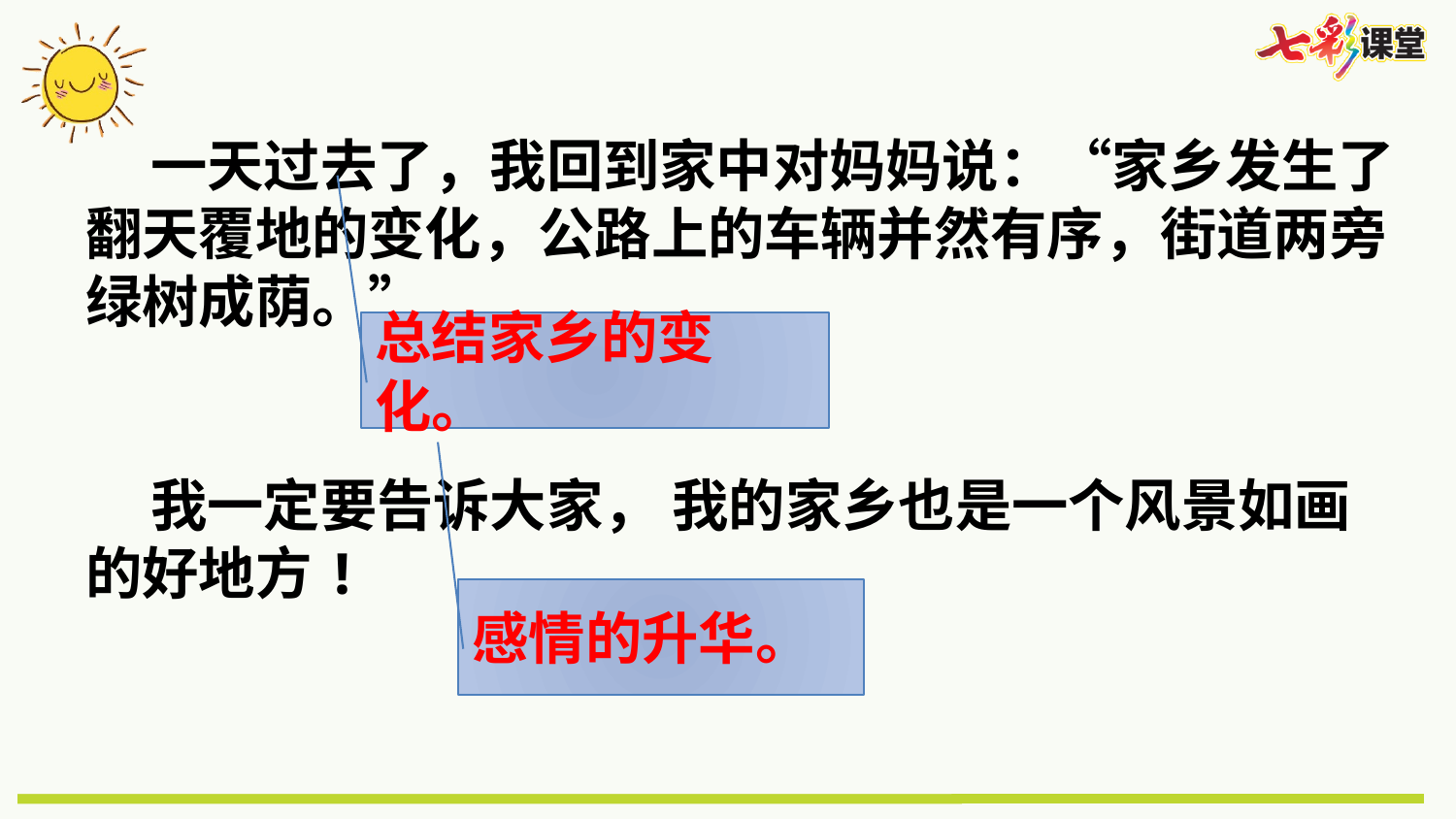

一天过去了，我回到家中对妈妈说：“家乡发生了翻天覆地的变化，公路上的车辆并然有序，街道两旁绿树成荫。”

    我一定要告诉大家， 我的家乡也是一个风景如画的好地方!
总结家乡的变化。
感情的升华。